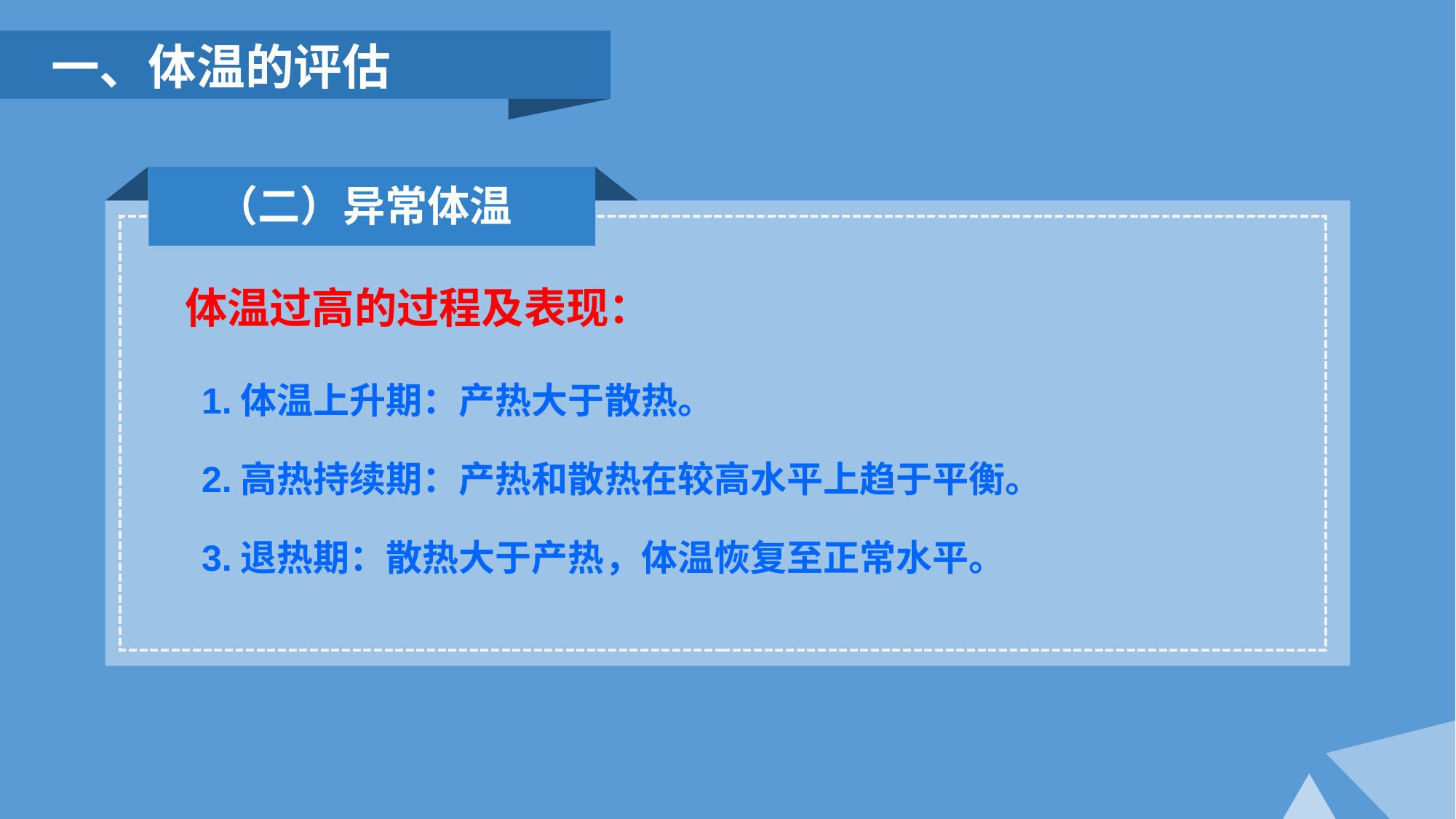

一、体温的评估

（二）异常体温

体温过高的过程及表现：
1.体温上升期：产热大于散热。
2.高热持续期：产热和散热在较高水平上趋于平衡。
3.退热期：散热大于产热，体温恢复至正常水平。